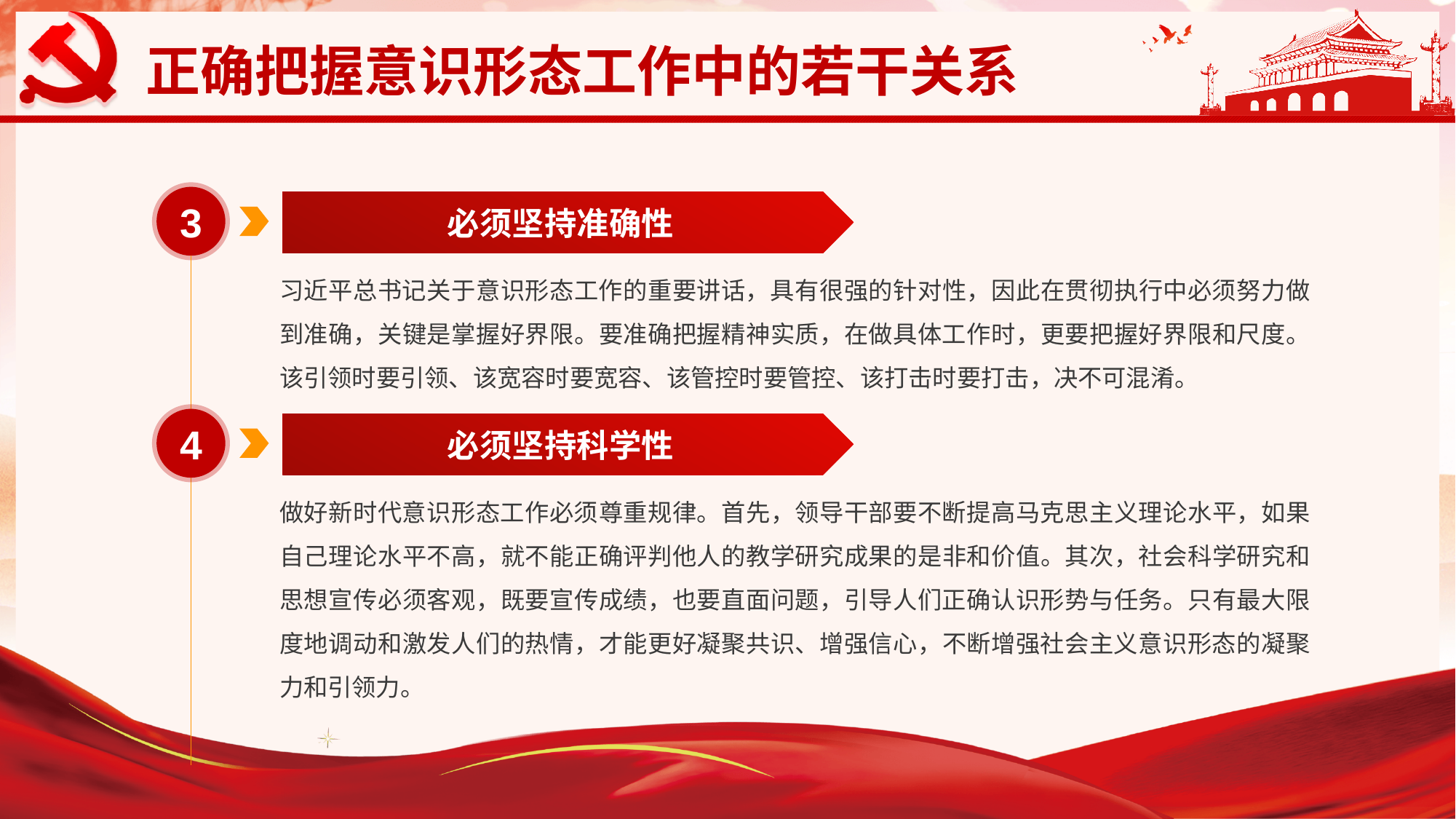

3
必须坚持准确性

习近平总书记关于意识形态工作的重要讲话，具有很强的针对性，因此在贯彻执行中必须努力做到准确，关键是掌握好界限。要准确把握精神实质，在做具体工作时，更要把握好界限和尺度。该引领时要引领、该宽容时要宽容、该管控时要管控、该打击时要打击，决不可混淆。
4
必须坚持科学性

做好新时代意识形态工作必须尊重规律。首先，领导干部要不断提高马克思主义理论水平，如果自己理论水平不高，就不能正确评判他人的教学研究成果的是非和价值。其次，社会科学研究和思想宣传必须客观，既要宣传成绩，也要直面问题，引导人们正确认识形势与任务。只有最大限度地调动和激发人们的热情，才能更好凝聚共识、增强信心，不断增强社会主义意识形态的凝聚力和引领力。